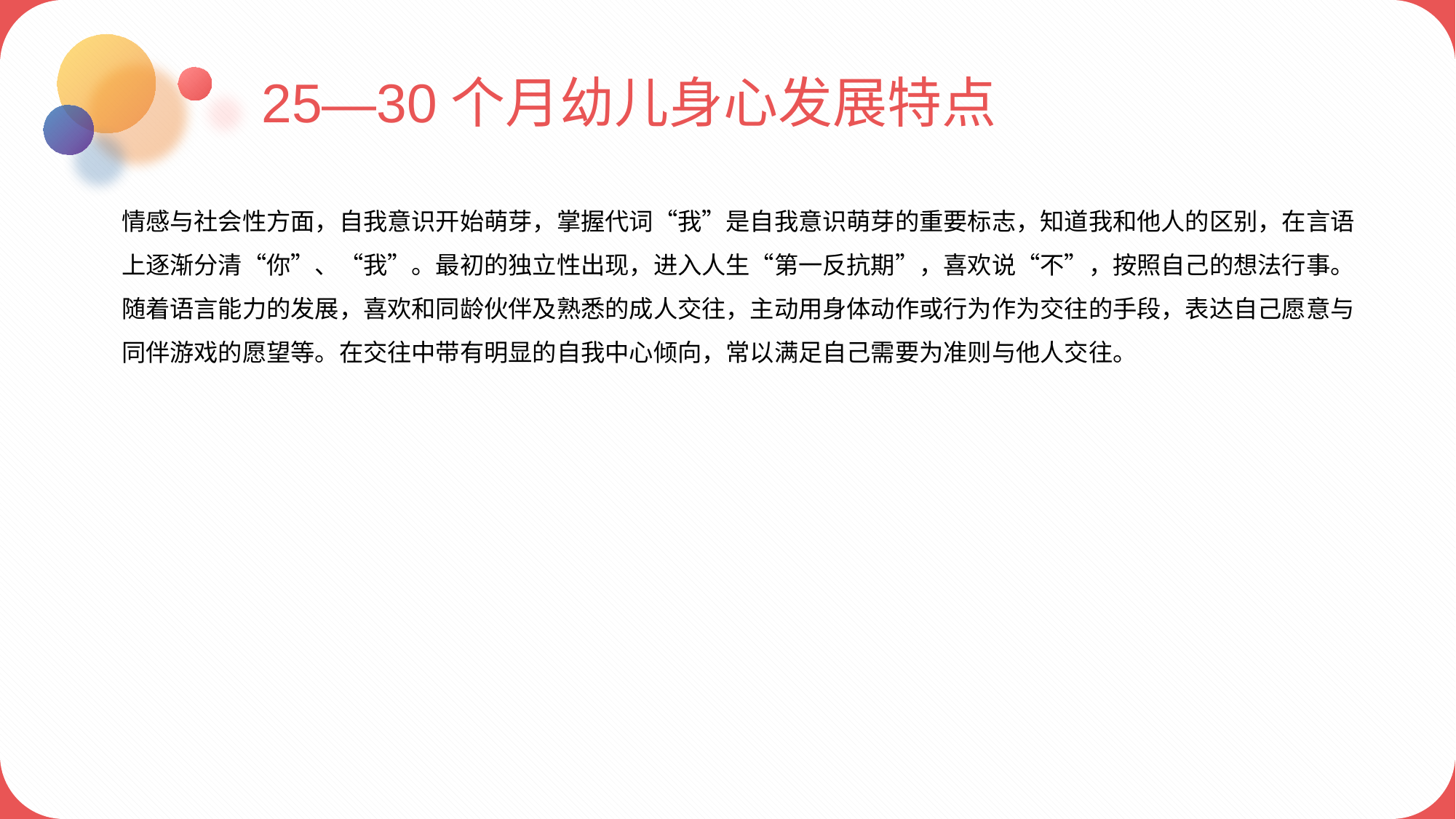

25—30个月幼儿身心发展特点
情感与社会性方面，自我意识开始萌芽，掌握代词“我”是自我意识萌芽的重要标志，知道我和他人的区别，在言语上逐渐分清“你”、“我”。最初的独立性出现，进入人生“第一反抗期”，喜欢说“不”，按照自己的想法行事。随着语言能力的发展，喜欢和同龄伙伴及熟悉的成人交往，主动用身体动作或行为作为交往的手段，表达自己愿意与同伴游戏的愿望等。在交往中带有明显的自我中心倾向，常以满足自己需要为准则与他人交往。